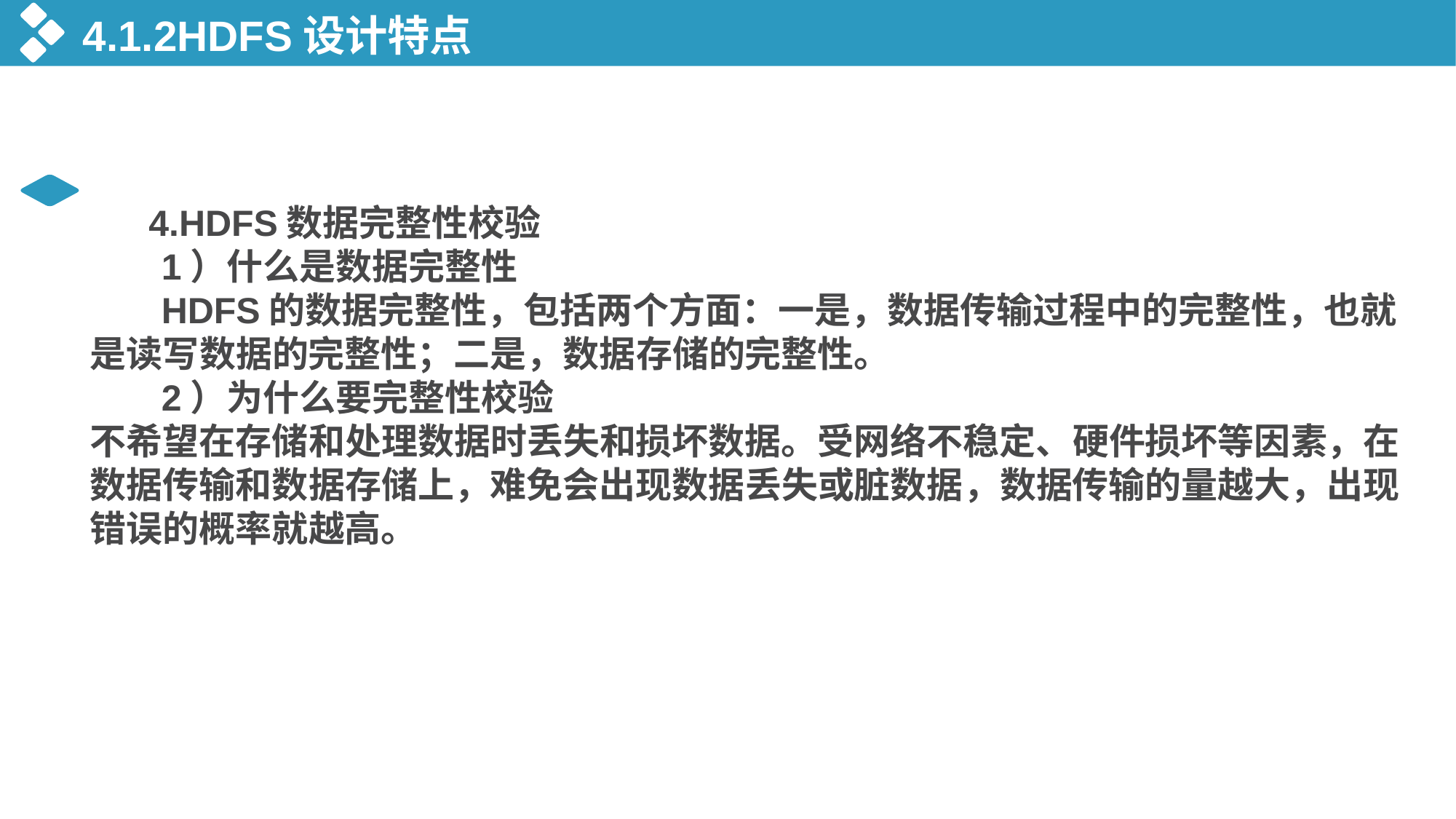

4.1.2HDFS设计特点

       4.HDFS数据完整性校验
       1）什么是数据完整性
       HDFS的数据完整性，包括两个方面：一是，数据传输过程中的完整性，也就是读写数据的完整性；二是，数据存储的完整性。
       2）为什么要完整性校验
不希望在存储和处理数据时丢失和损坏数据。受网络不稳定、硬件损坏等因素，在数据传输和数据存储上，难免会出现数据丢失或脏数据，数据传输的量越大，出现错误的概率就越高。